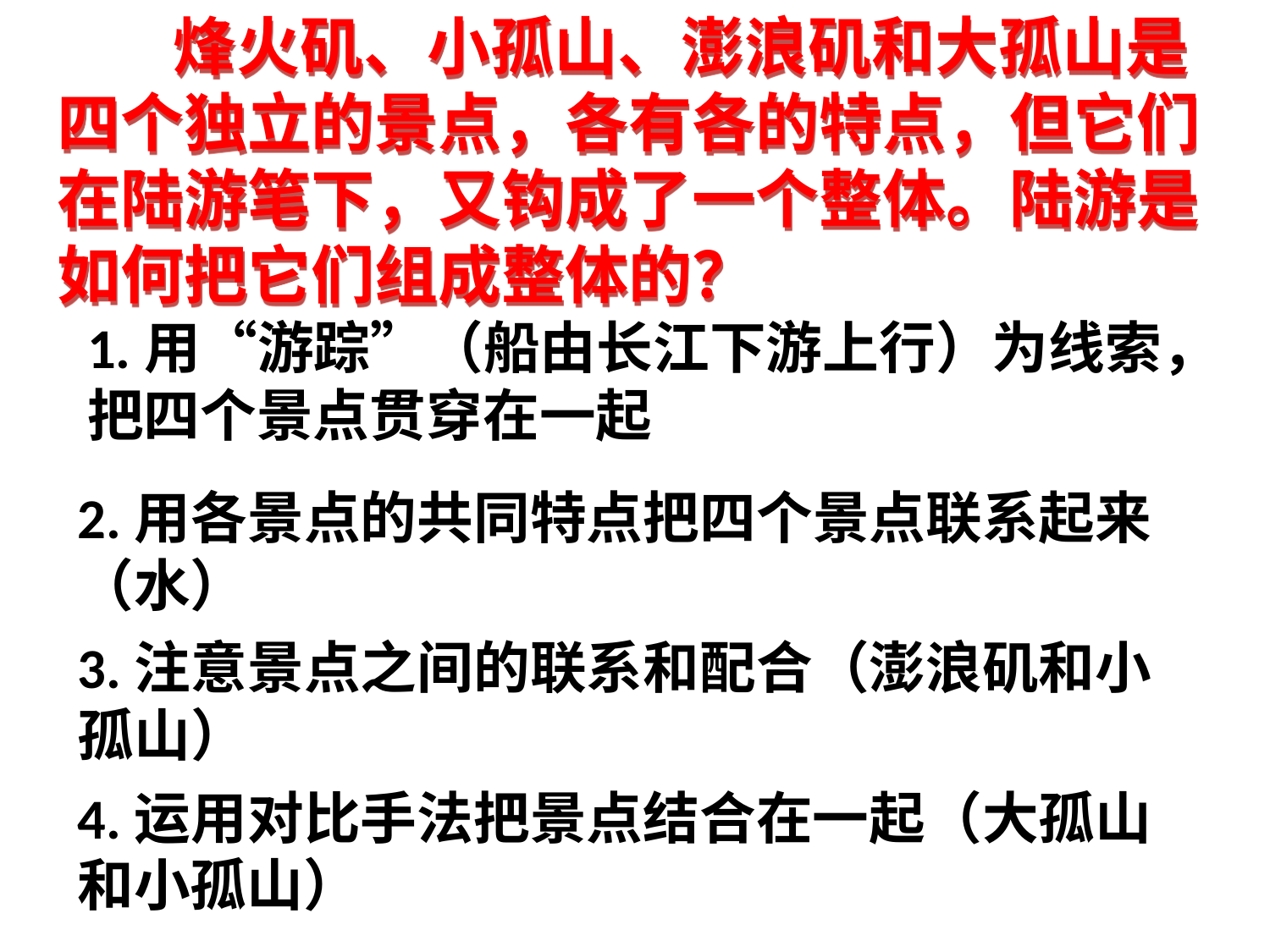

烽火矶、小孤山、澎浪矶和大孤山是四个独立的景点，各有各的特点，但它们在陆游笔下，又钩成了一个整体。陆游是如何把它们组成整体的？
1.用“游踪”（船由长江下游上行）为线索，把四个景点贯穿在一起
2.用各景点的共同特点把四个景点联系起来（水）
3.注意景点之间的联系和配合（澎浪矶和小孤山）
4.运用对比手法把景点结合在一起（大孤山和小孤山）